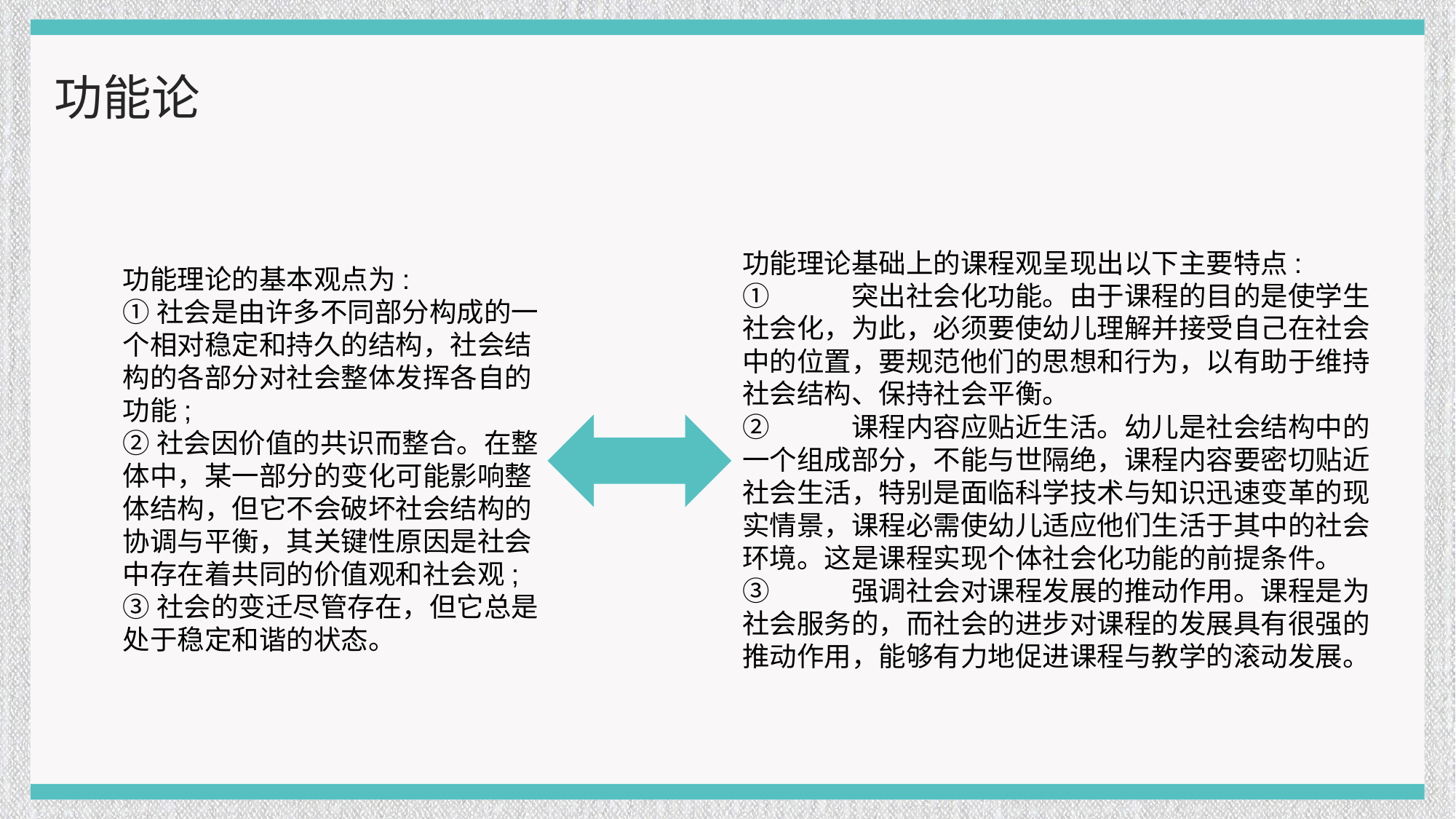

功能论
功能理论基础上的课程观呈现出以下主要特点:
①	突出社会化功能。由于课程的目的是使学生社会化，为此，必须要使幼儿理解并接受自己在社会中的位置，要规范他们的思想和行为，以有助于维持社会结构、保持社会平衡。
②	课程内容应贴近生活。幼儿是社会结构中的一个组成部分，不能与世隔绝，课程内容要密切贴近社会生活，特别是面临科学技术与知识迅速变革的现实情景，课程必需使幼儿适应他们生活于其中的社会环境。这是课程实现个体社会化功能的前提条件。
③	强调社会对课程发展的推动作用。课程是为社会服务的，而社会的进步对课程的发展具有很强的推动作用，能够有力地促进课程与教学的滚动发展。
功能理论的基本观点为:
①社会是由许多不同部分构成的一个相对稳定和持久的结构，社会结构的各部分对社会整体发挥各自的功能;
②社会因价值的共识而整合。在整体中，某一部分的变化可能影响整体结构，但它不会破坏社会结构的协调与平衡，其关键性原因是社会中存在着共同的价值观和社会观;
③社会的变迁尽管存在，但它总是处于稳定和谐的状态。